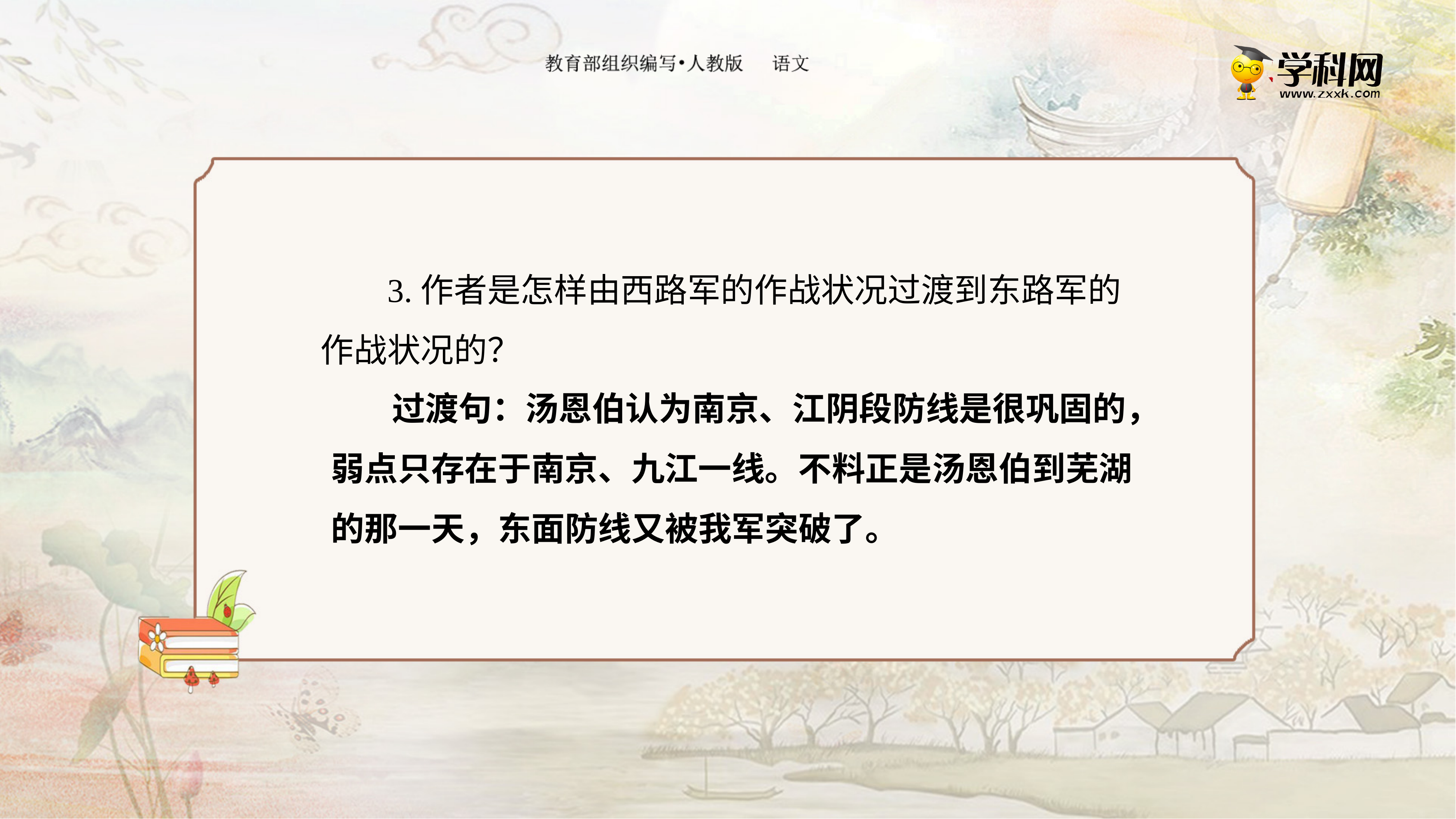

3.作者是怎样由西路军的作战状况过渡到东路军的作战状况的？
       过渡句：汤恩伯认为南京、江阴段防线是很巩固的，弱点只存在于南京、九江一线。不料正是汤恩伯到芜湖的那一天，东面防线又被我军突破了。